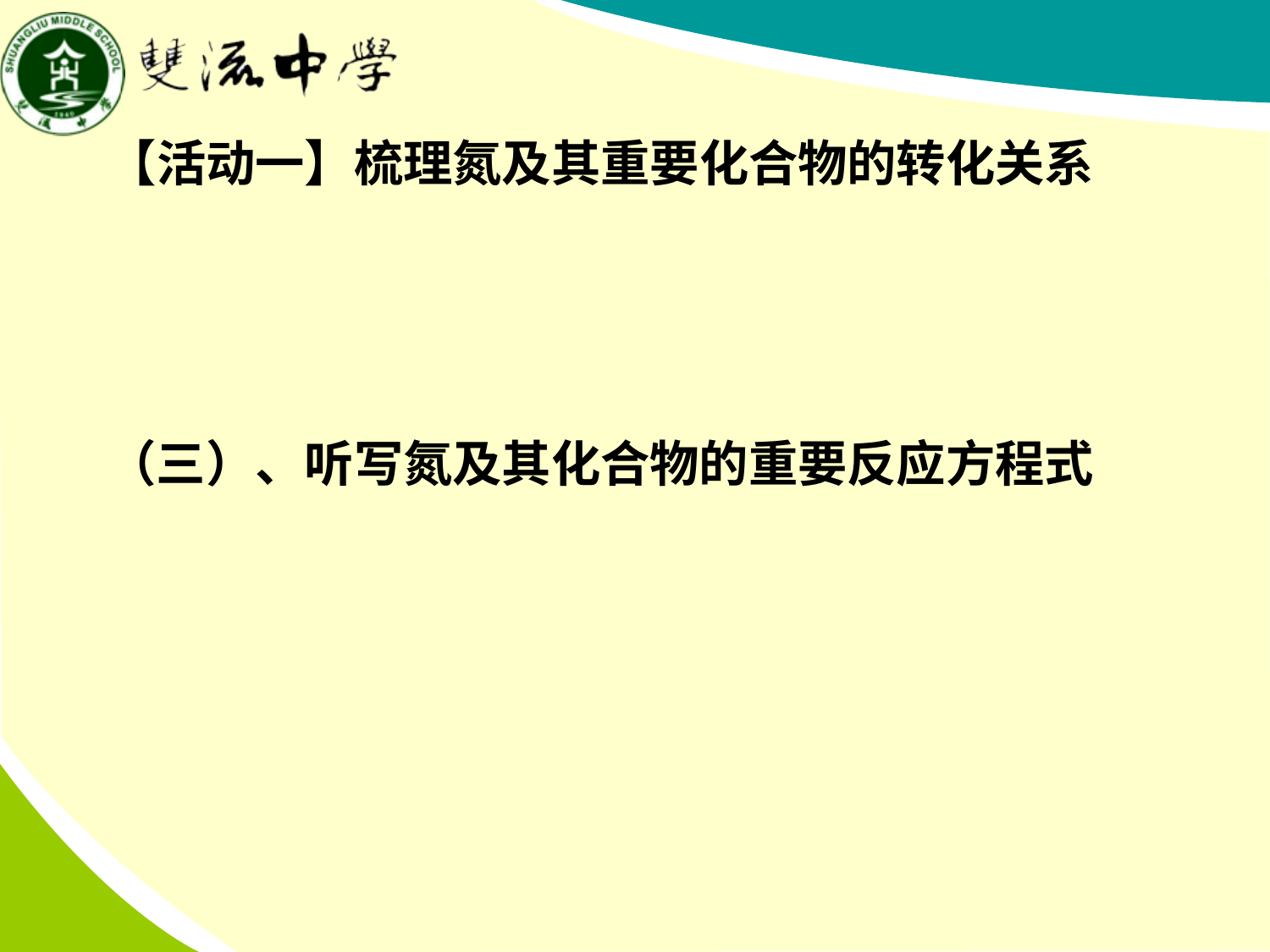

【活动一】梳理氮及其重要化合物的转化关系
（三）、听写氮及其化合物的重要反应方程式